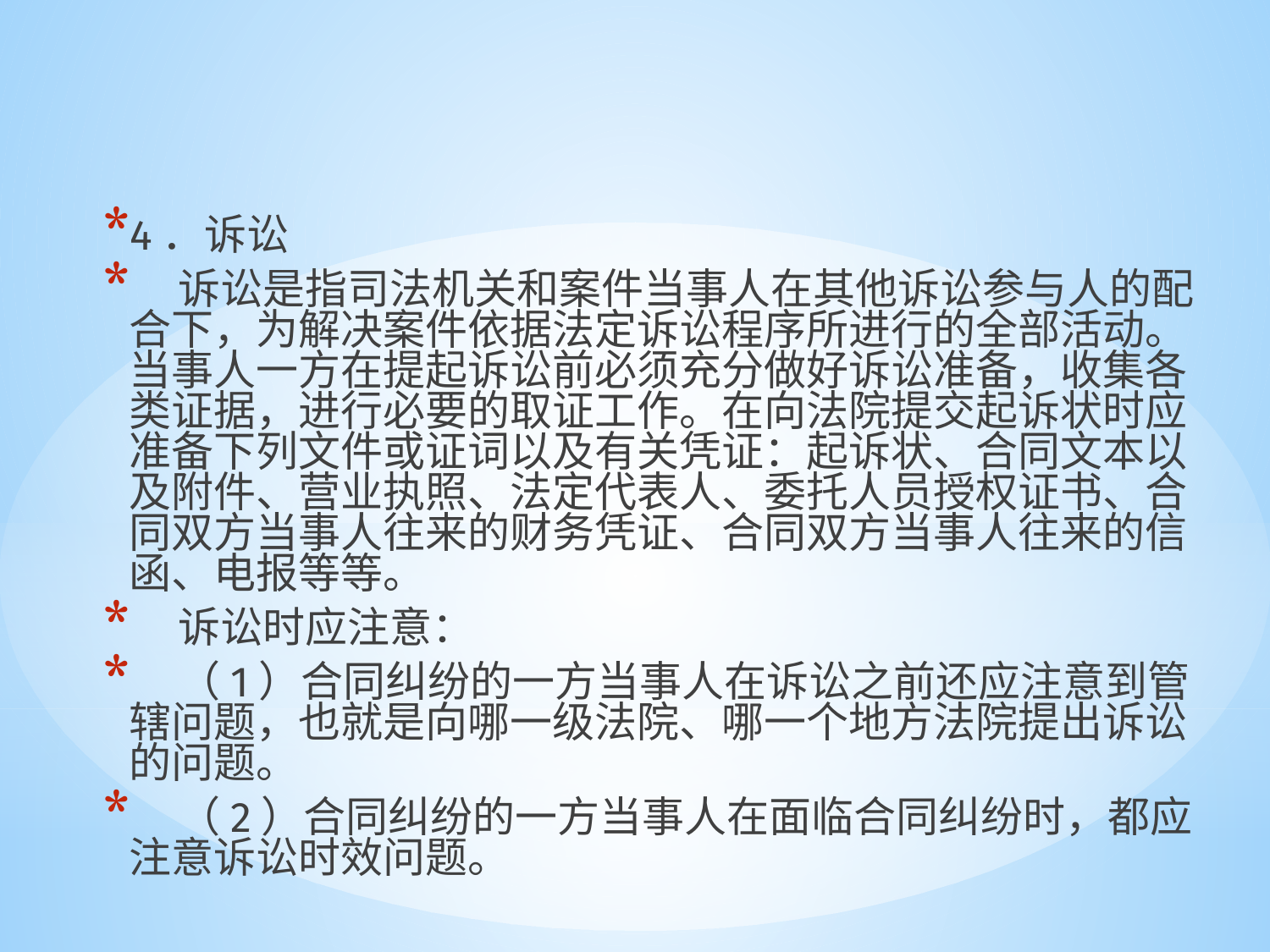

4．诉讼
    诉讼是指司法机关和案件当事人在其他诉讼参与人的配合下，为解决案件依据法定诉讼程序所进行的全部活动。当事人一方在提起诉讼前必须充分做好诉讼准备，收集各类证据，进行必要的取证工作。在向法院提交起诉状时应准备下列文件或证词以及有关凭证：起诉状、合同文本以及附件、营业执照、法定代表人、委托人员授权证书、合同双方当事人往来的财务凭证、合同双方当事人往来的信函、电报等等。
    诉讼时应注意：
    （1）合同纠纷的一方当事人在诉讼之前还应注意到管辖问题，也就是向哪一级法院、哪一个地方法院提出诉讼的问题。
    （2）合同纠纷的一方当事人在面临合同纠纷时，都应注意诉讼时效问题。
#